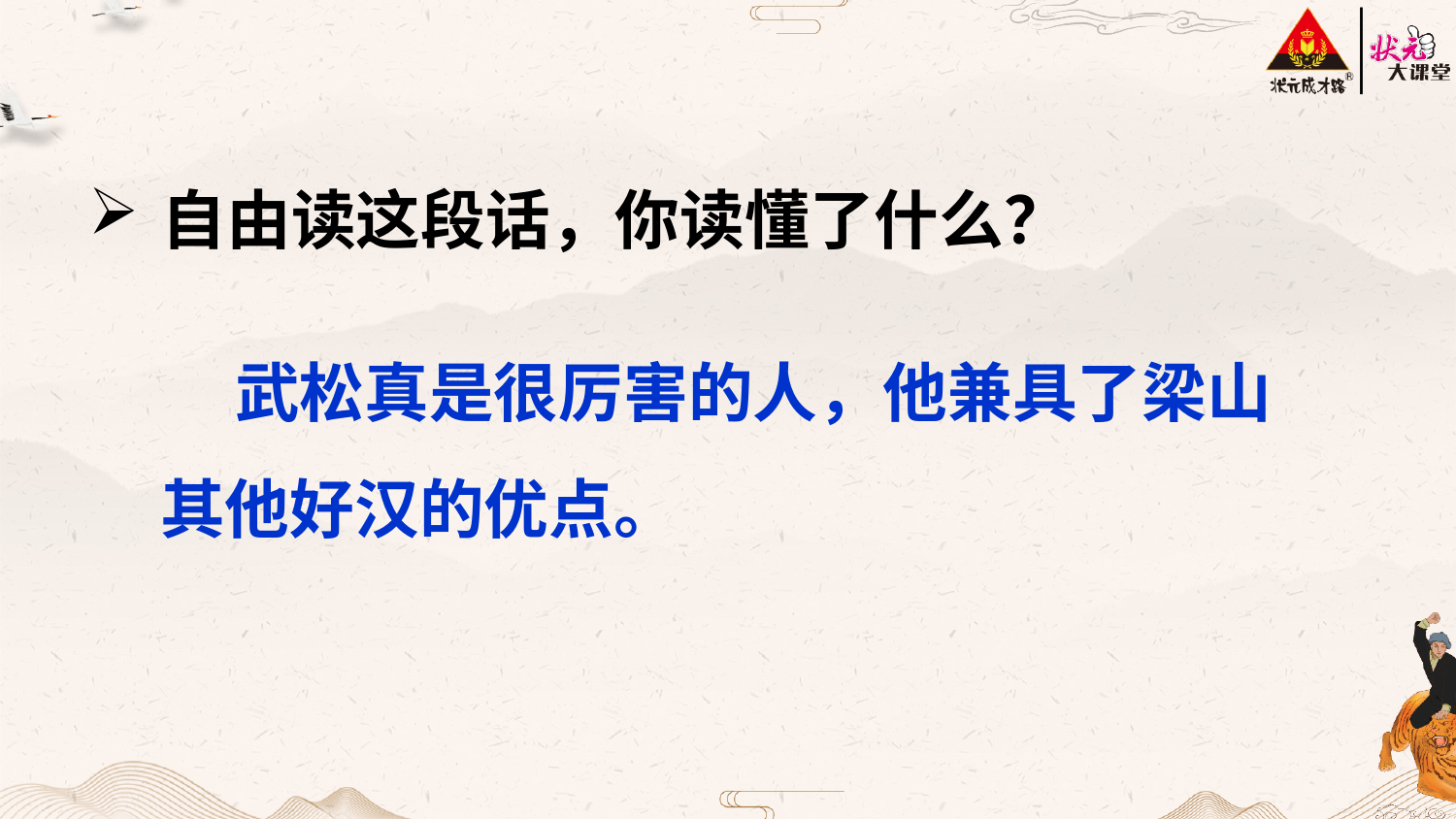

自由读这段话，你读懂了什么？
    武松真是很厉害的人，他兼具了梁山其他好汉的优点。